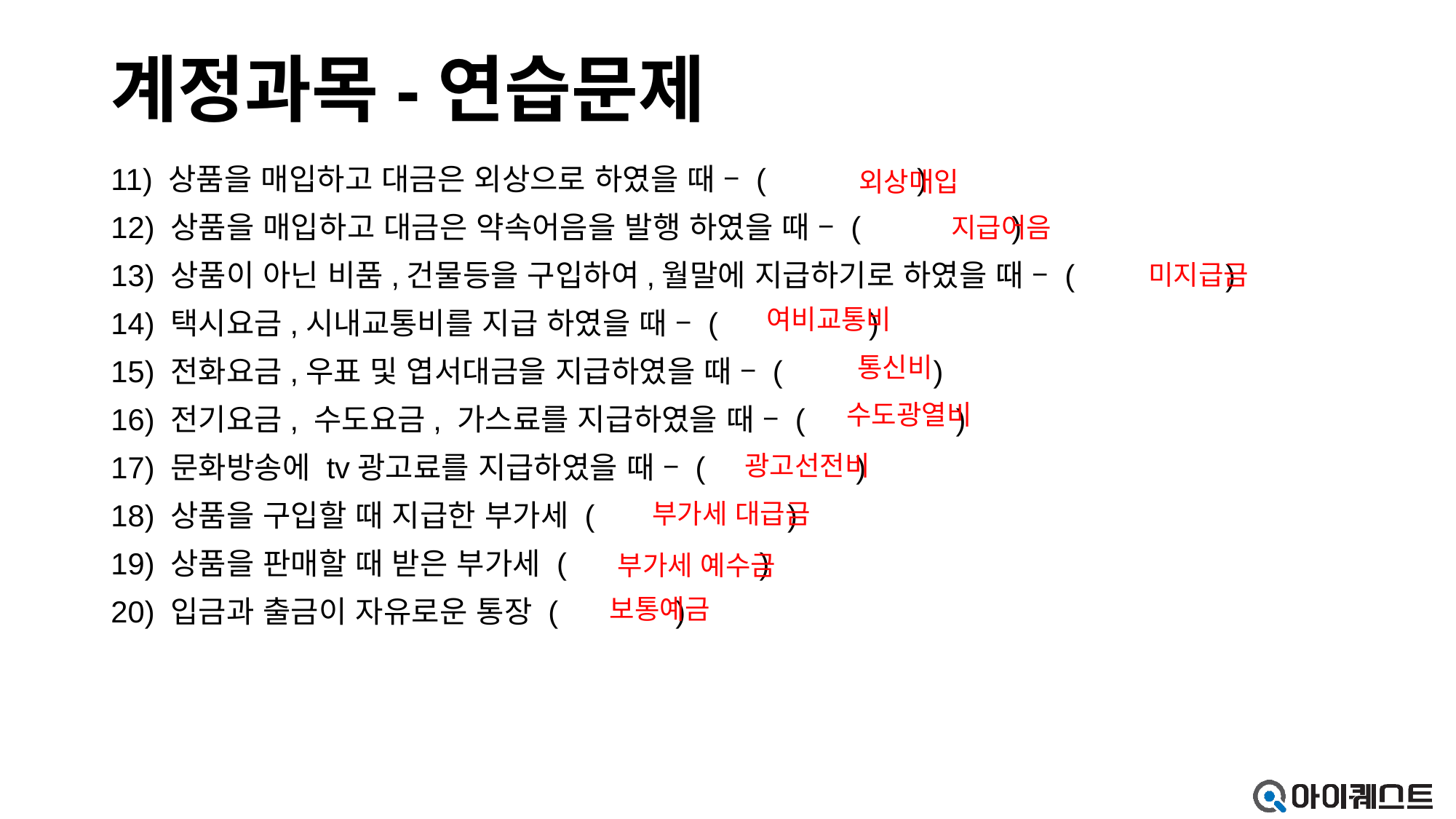

# 계정과목-연습문제
11) 상품을 매입하고 대금은 외상으로 하였을 때 – (                  )
12) 상품을 매입하고 대금은 약속어음을 발행 하였을 때 – (                  )
13) 상품이 아닌 비품,건물등을 구입하여,월말에 지급하기로 하였을 때 – (                  )
14) 택시요금,시내교통비를 지급 하였을 때 – (                  )
15) 전화요금,우표 및 엽서대금을 지급하였을 때 – (                  )
16) 전기요금, 수도요금, 가스료를 지급하였을 때 – (                  )
17) 문화방송에 tv광고료를 지급하였을 때 – (                  )
18) 상품을 구입할 때 지급한 부가세 (                       )
19) 상품을 판매할 때 받은 부가세 (                       )
20) 입금과 출금이 자유로운 통장 (              )

외상매입
지급어음
미지급금
여비교통비
통신비
수도광열비
광고선전비
부가세 대급금
부가세 예수금
보통예금